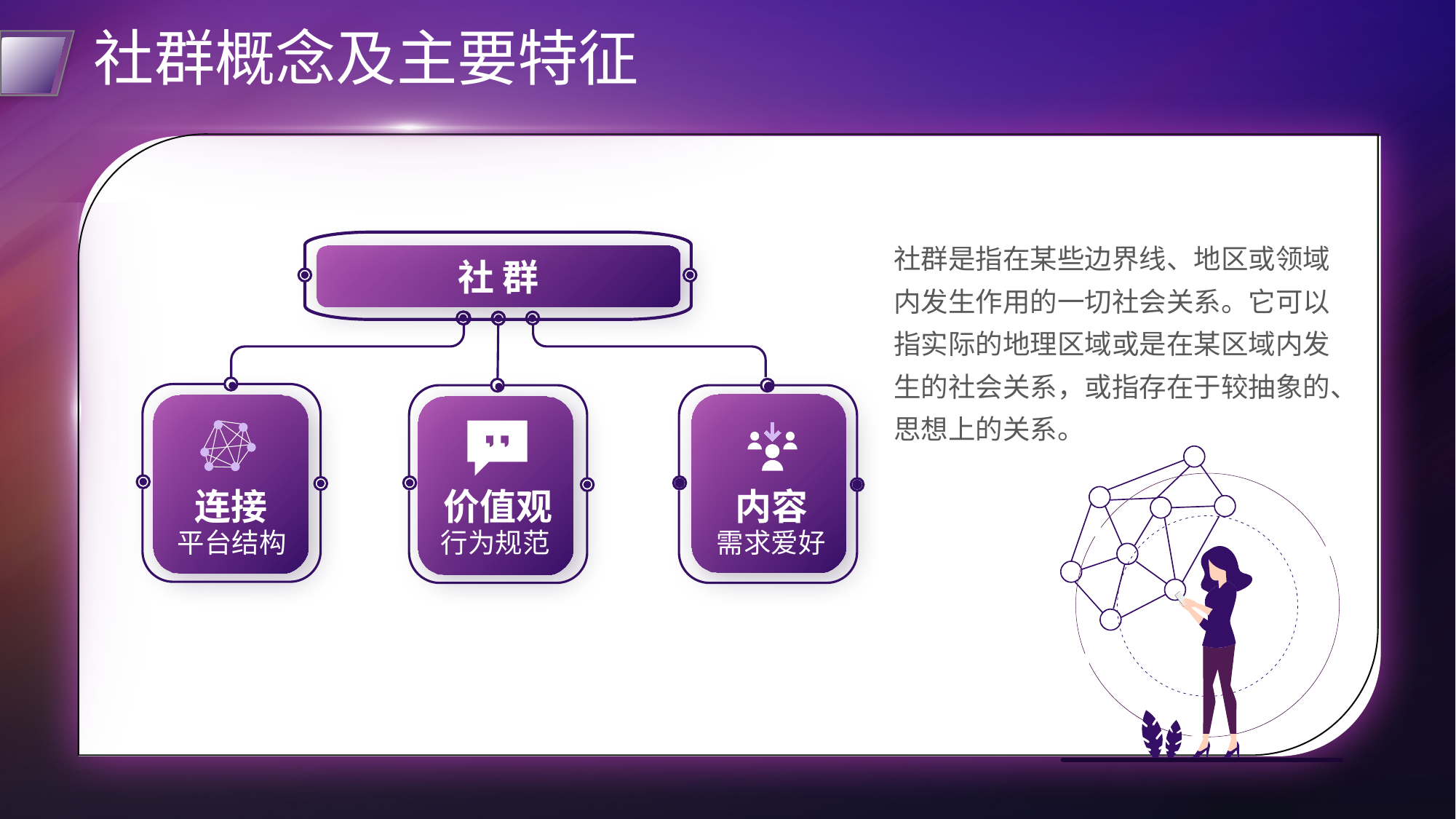

# 社群概念及主要特征

社群是指在某些边界线、地区或领域内发生作用的一切社会关系。它可以指实际的地理区域或是在某区域内发生的社会关系，或指存在于较抽象的、思想上的关系。
社 群

连接
价值观
内容
平台结构
行为规范
需求爱好